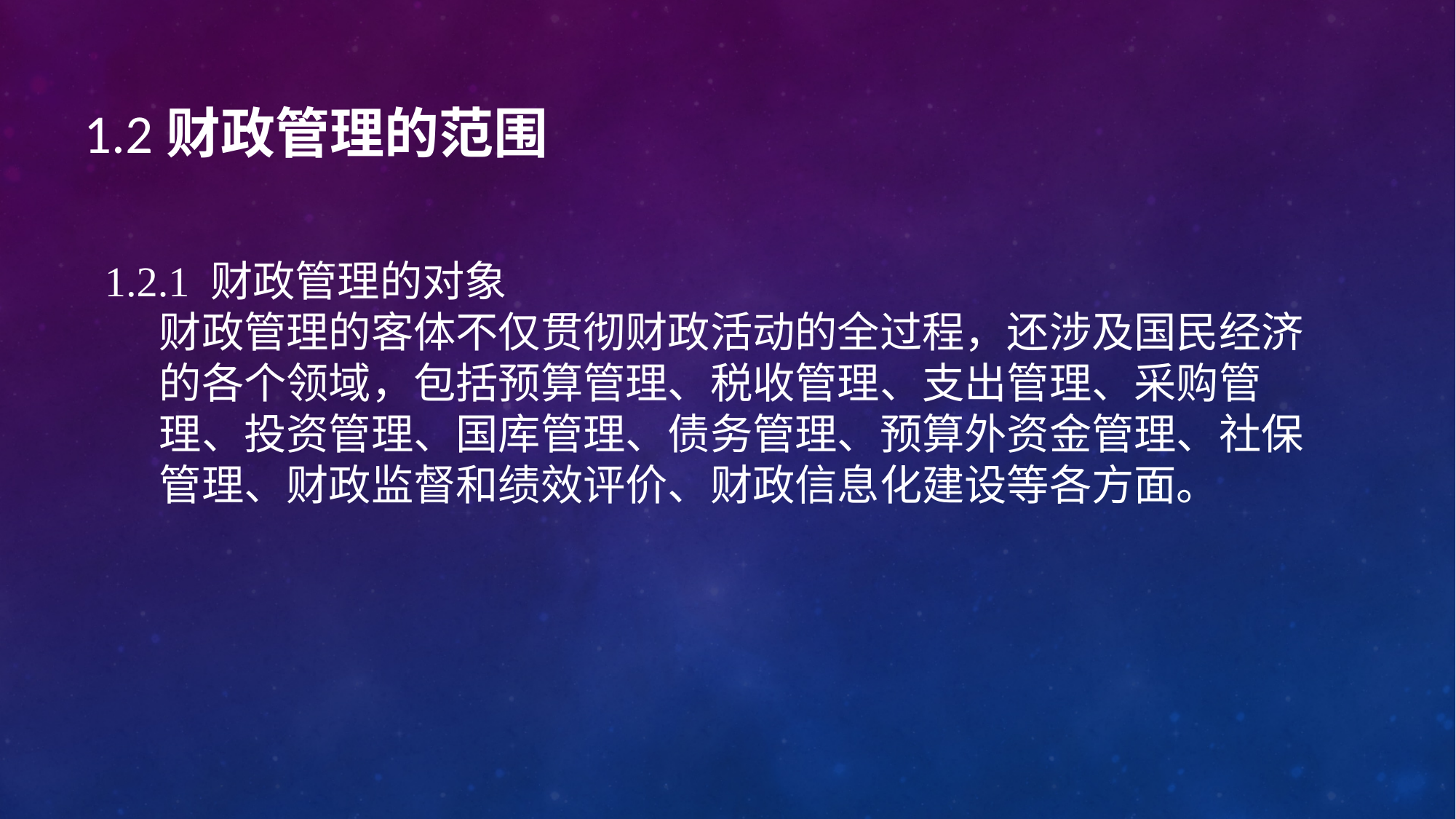

# 1.2财政管理的范围
1.2.1 财政管理的对象
财政管理的客体不仅贯彻财政活动的全过程，还涉及国民经济的各个领域，包括预算管理、税收管理、支出管理、采购管理、投资管理、国库管理、债务管理、预算外资金管理、社保管理、财政监督和绩效评价、财政信息化建设等各方面。